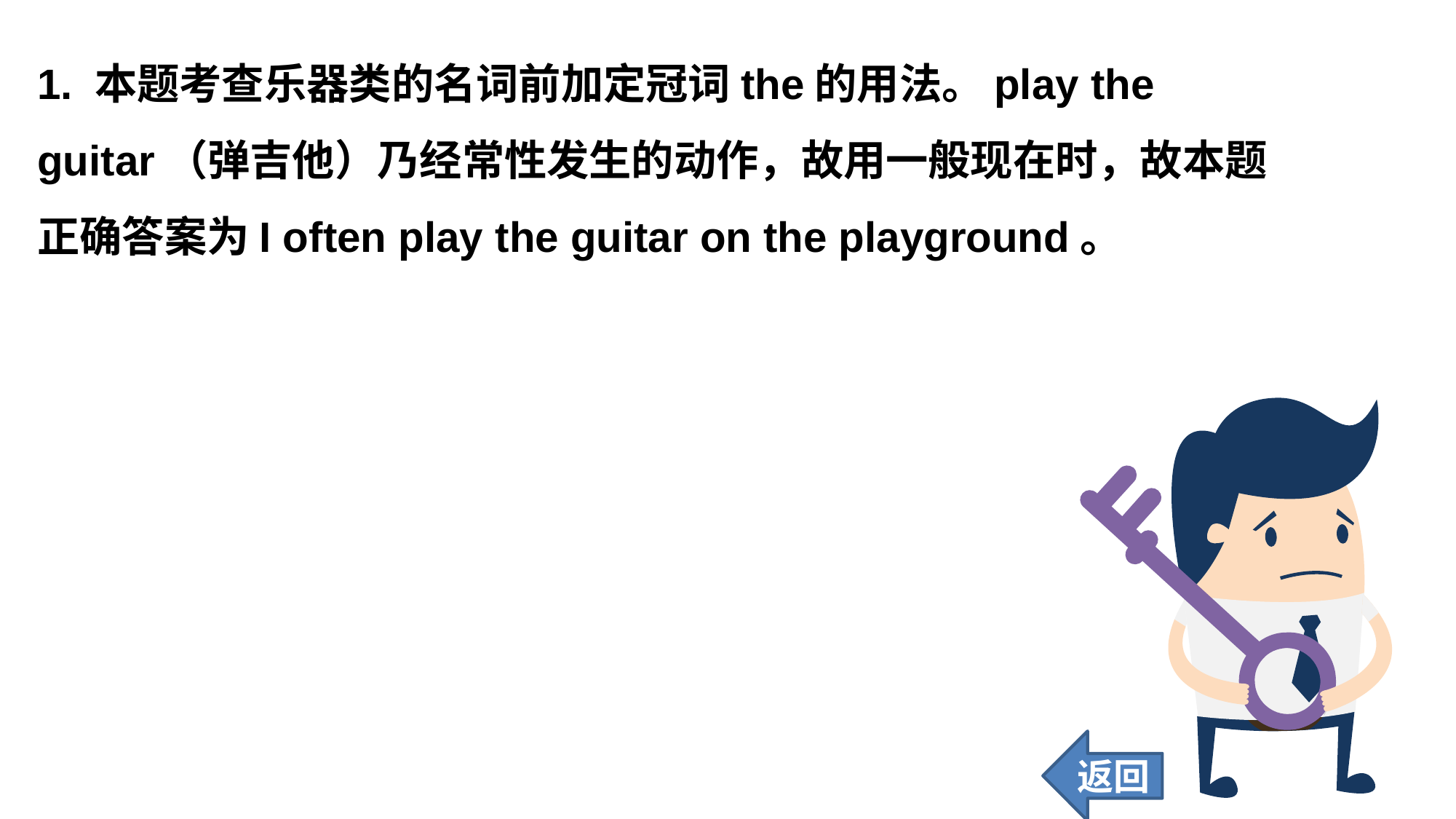

1. 本题考查乐器类的名词前加定冠词the的用法。play the guitar（弹吉他）乃经常性发生的动作，故用一般现在时，故本题正确答案为I often play the guitar on the playground。

返回
33